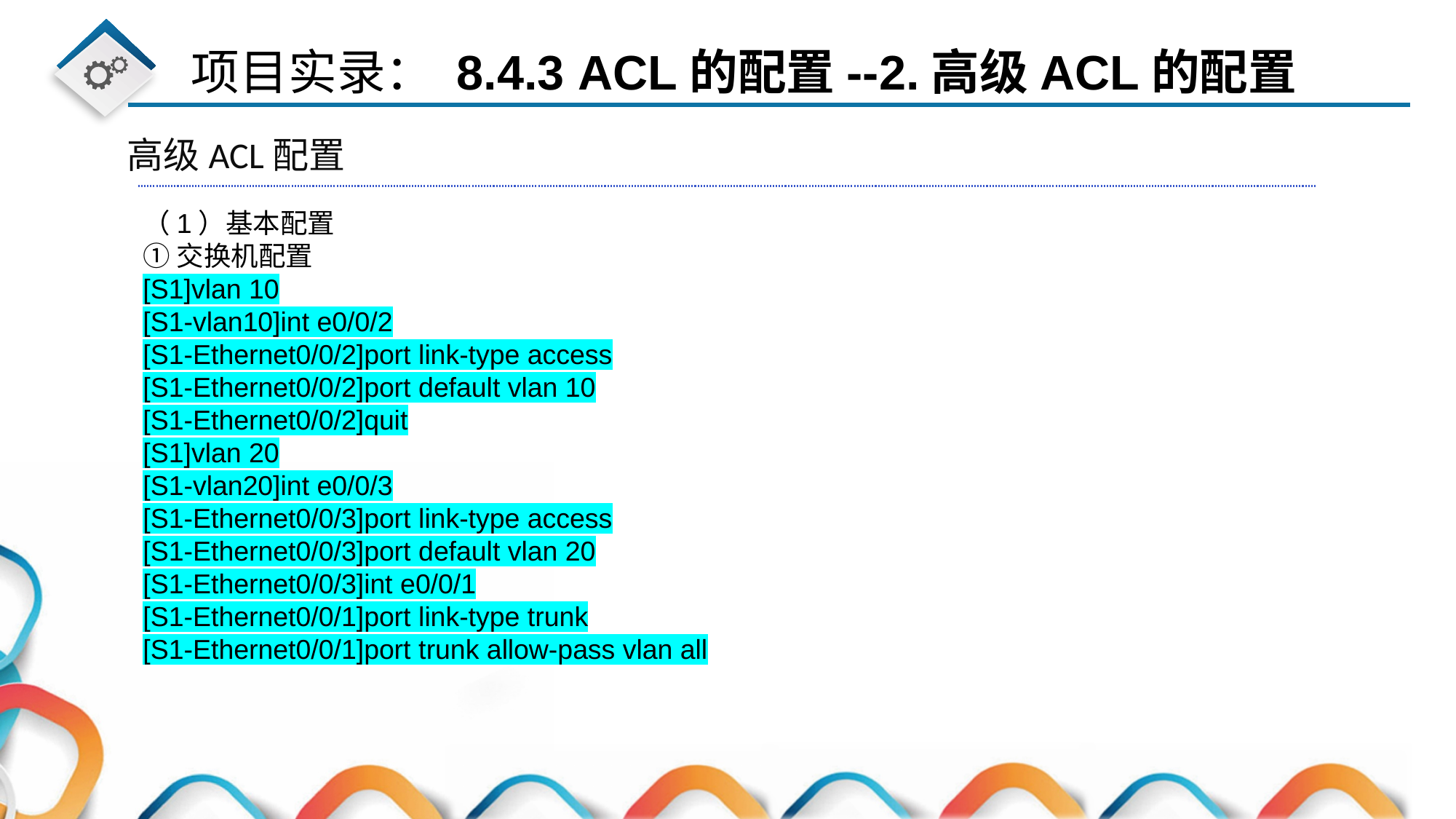

高级ACL配置

（1）基本配置
①交换机配置
[S1]vlan 10
[S1-vlan10]int e0/0/2
[S1-Ethernet0/0/2]port link-type access
[S1-Ethernet0/0/2]port default vlan 10
[S1-Ethernet0/0/2]quit
[S1]vlan 20
[S1-vlan20]int e0/0/3
[S1-Ethernet0/0/3]port link-type access
[S1-Ethernet0/0/3]port default vlan 20
[S1-Ethernet0/0/3]int e0/0/1
[S1-Ethernet0/0/1]port link-type trunk
[S1-Ethernet0/0/1]port trunk allow-pass vlan all